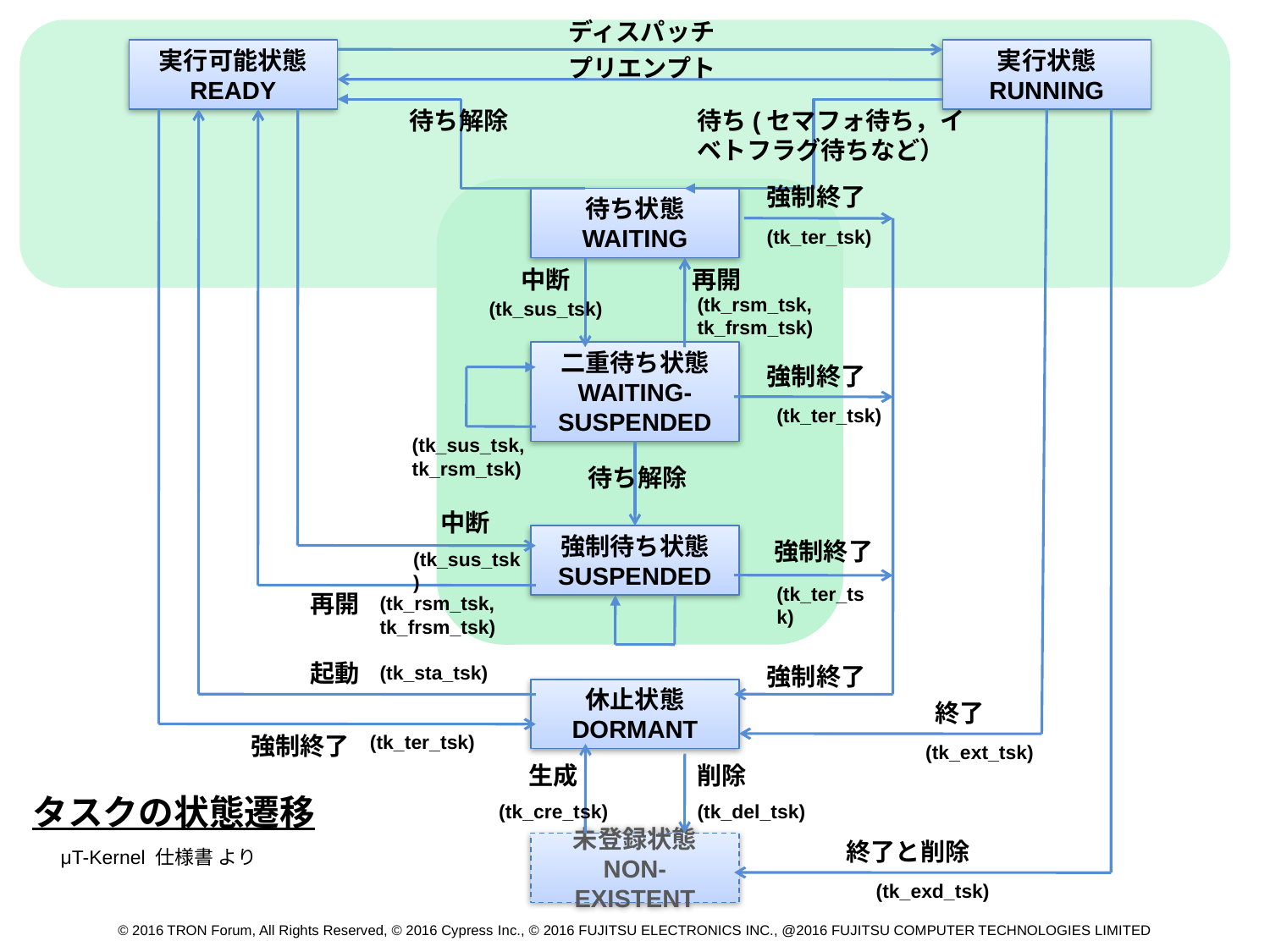

ディスパッチ

実行可能状態
READY
実行状態
RUNNING
プリエンプト
待ち解除
待ち(セマフォ待ち，イベトフラグ待ちなど）
強制終了

待ち状態
WAITING
(tk_ter_tsk)
中断
再開
(tk_rsm_tsk, tk_frsm_tsk)
(tk_sus_tsk)
二重待ち状態
WAITING-
SUSPENDED
強制終了
(tk_ter_tsk)
(tk_sus_tsk, tk_rsm_tsk)
待ち解除
中断
強制待ち状態
SUSPENDED
強制終了
(tk_sus_tsk)
(tk_ter_tsk)
再開
(tk_rsm_tsk, tk_frsm_tsk)
起動
(tk_sta_tsk)
強制終了
休止状態
DORMANT
終了
(tk_ter_tsk)
強制終了
(tk_ext_tsk)
生成
削除
タスクの状態遷移
(tk_cre_tsk)
(tk_del_tsk)
終了と削除
未登録状態
NON-EXISTENT
μT-Kernel 仕様書 より
(tk_exd_tsk)
© 2016 TRON Forum, All Rights Reserved, © 2016 Cypress Inc., © 2016 FUJITSU ELECTRONICS INC., @2016 FUJITSU COMPUTER TECHNOLOGIES LIMITED